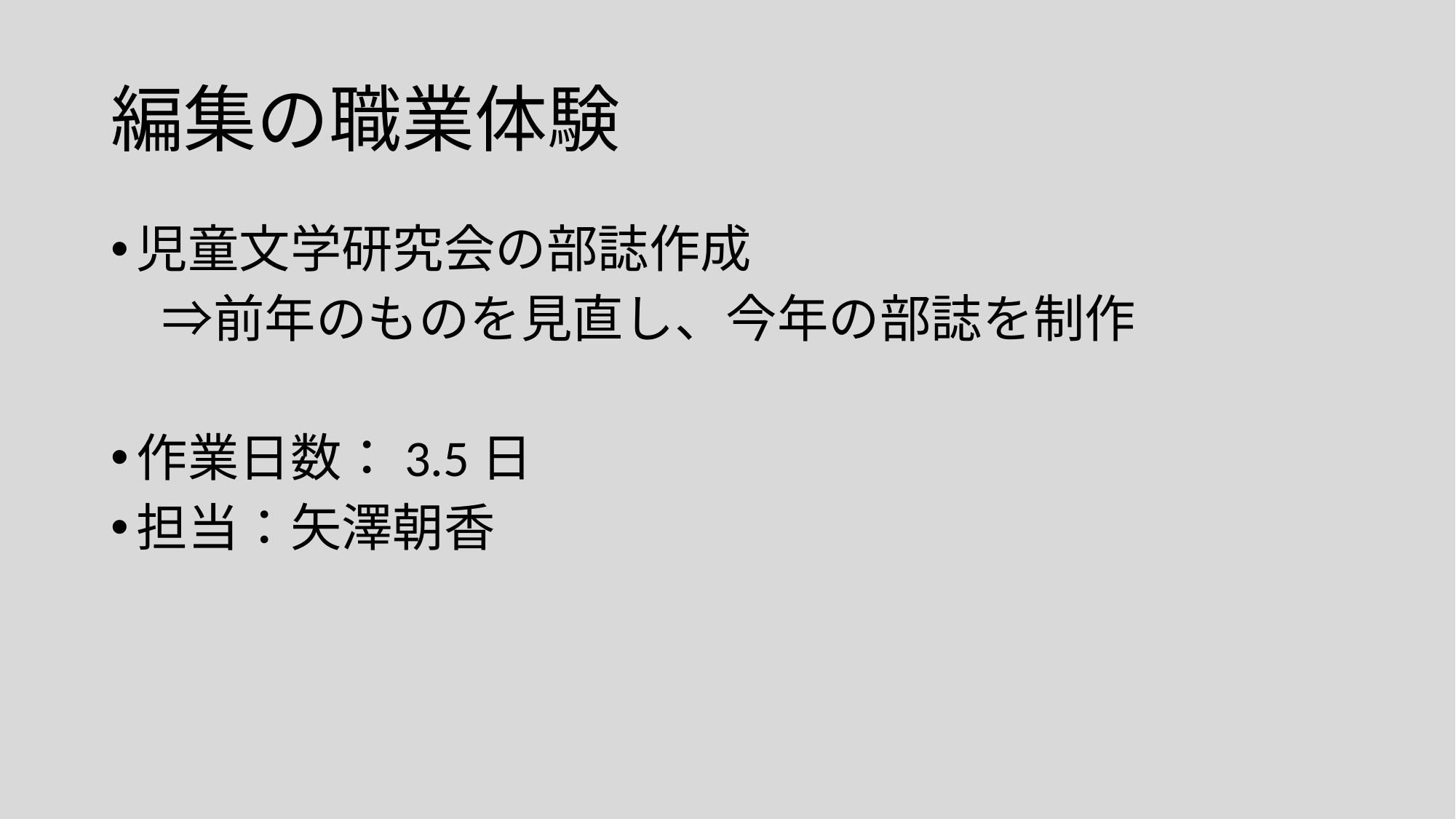

# 編集の職業体験
児童文学研究会の部誌作成
　⇒前年のものを見直し、今年の部誌を制作

作業日数：3.5日
担当：矢澤朝香